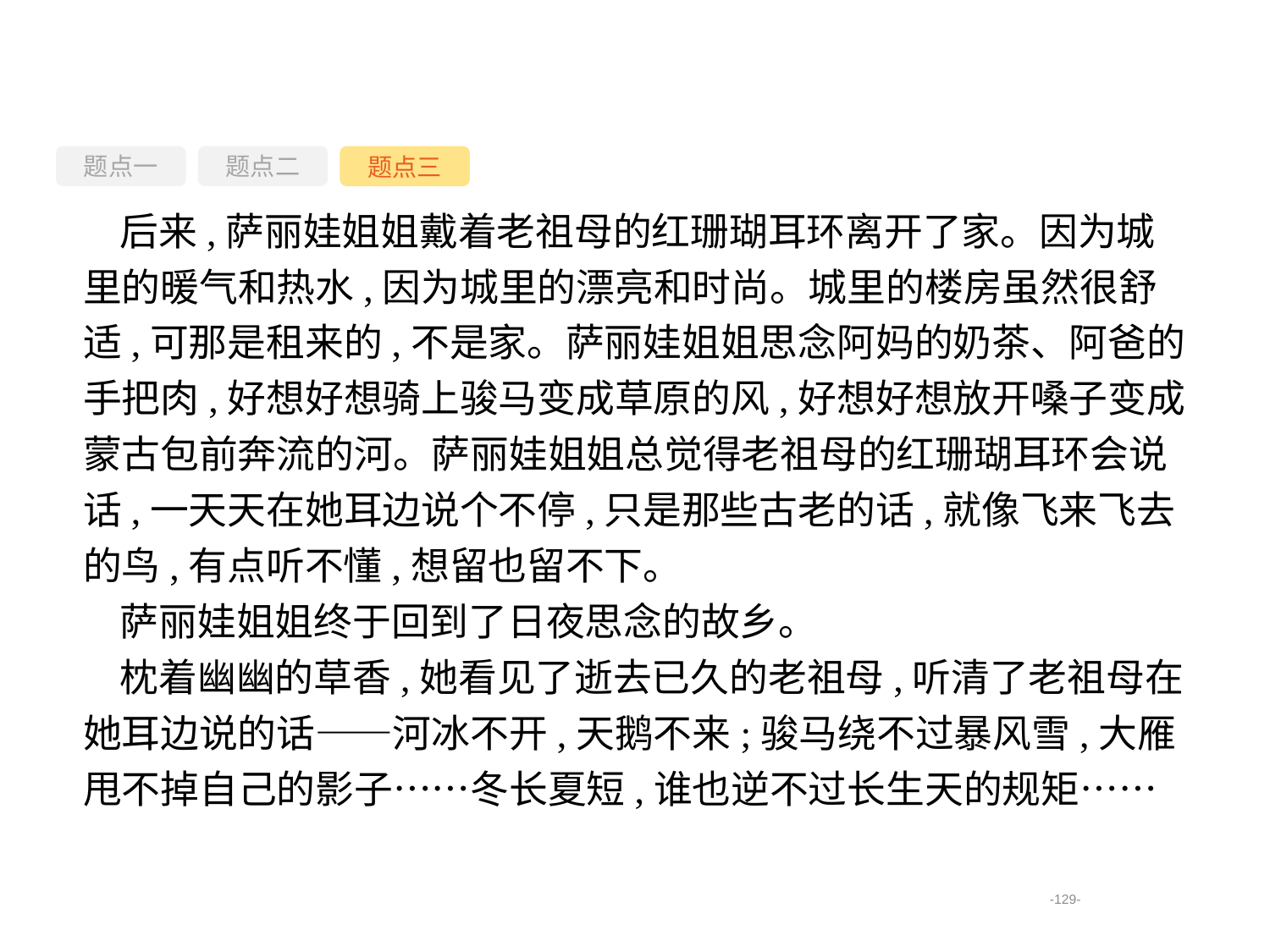

题点一
题点三
题点二
后来,萨丽娃姐姐戴着老祖母的红珊瑚耳环离开了家。因为城里的暖气和热水,因为城里的漂亮和时尚。城里的楼房虽然很舒适,可那是租来的,不是家。萨丽娃姐姐思念阿妈的奶茶、阿爸的手把肉,好想好想骑上骏马变成草原的风,好想好想放开嗓子变成蒙古包前奔流的河。萨丽娃姐姐总觉得老祖母的红珊瑚耳环会说话,一天天在她耳边说个不停,只是那些古老的话,就像飞来飞去的鸟,有点听不懂,想留也留不下。
萨丽娃姐姐终于回到了日夜思念的故乡。
枕着幽幽的草香,她看见了逝去已久的老祖母,听清了老祖母在她耳边说的话——河冰不开,天鹅不来;骏马绕不过暴风雪,大雁甩不掉自己的影子……冬长夏短,谁也逆不过长生天的规矩……
-129-